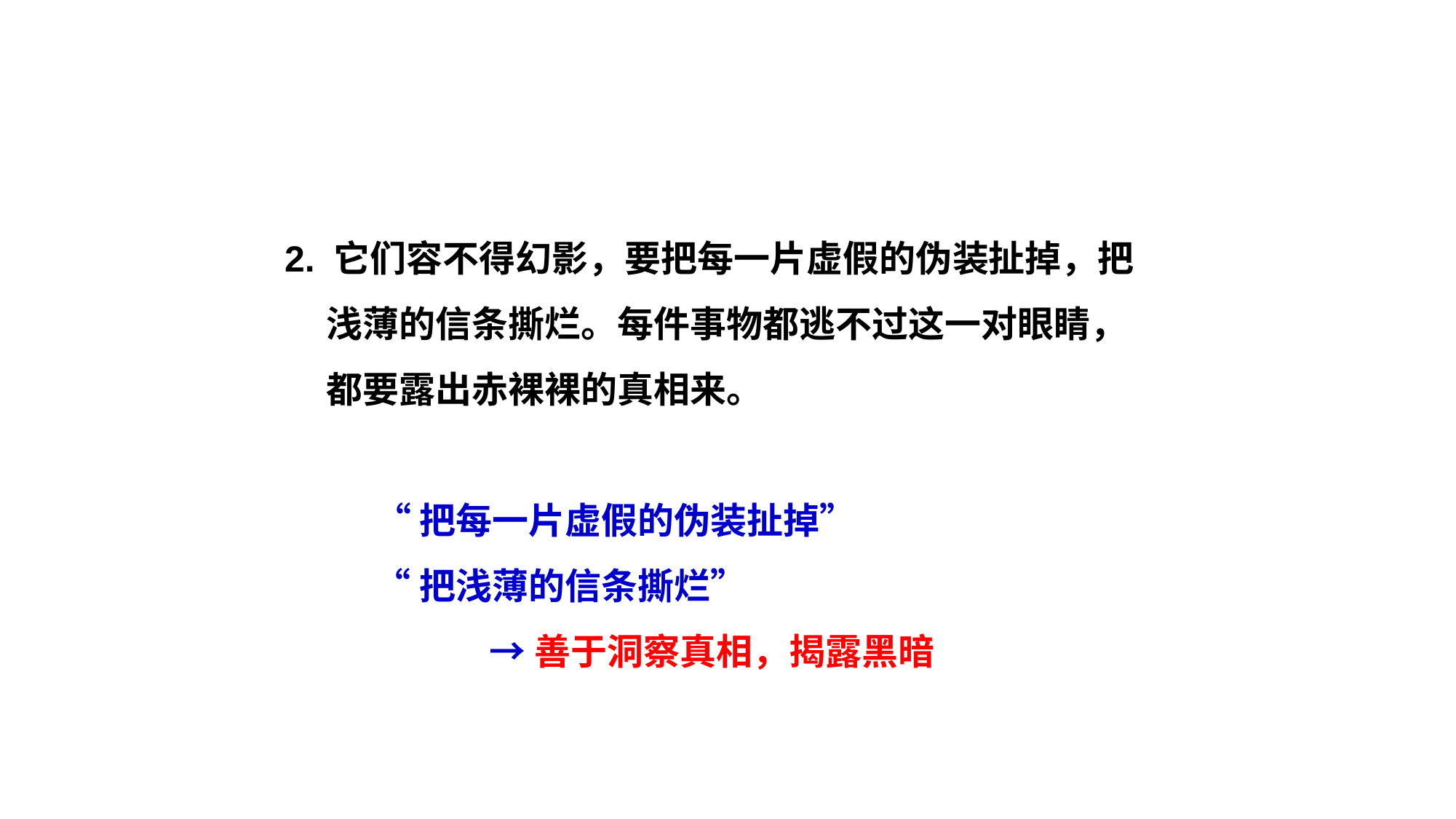

2. 它们容不得幻影，要把每一片虚假的伪装扯掉，把
    浅薄的信条撕烂。每件事物都逃不过这一对眼睛，
    都要露出赤裸裸的真相来。

           “把每一片虚假的伪装扯掉”
           “把浅薄的信条撕烂”
                         →善于洞察真相，揭露黑暗